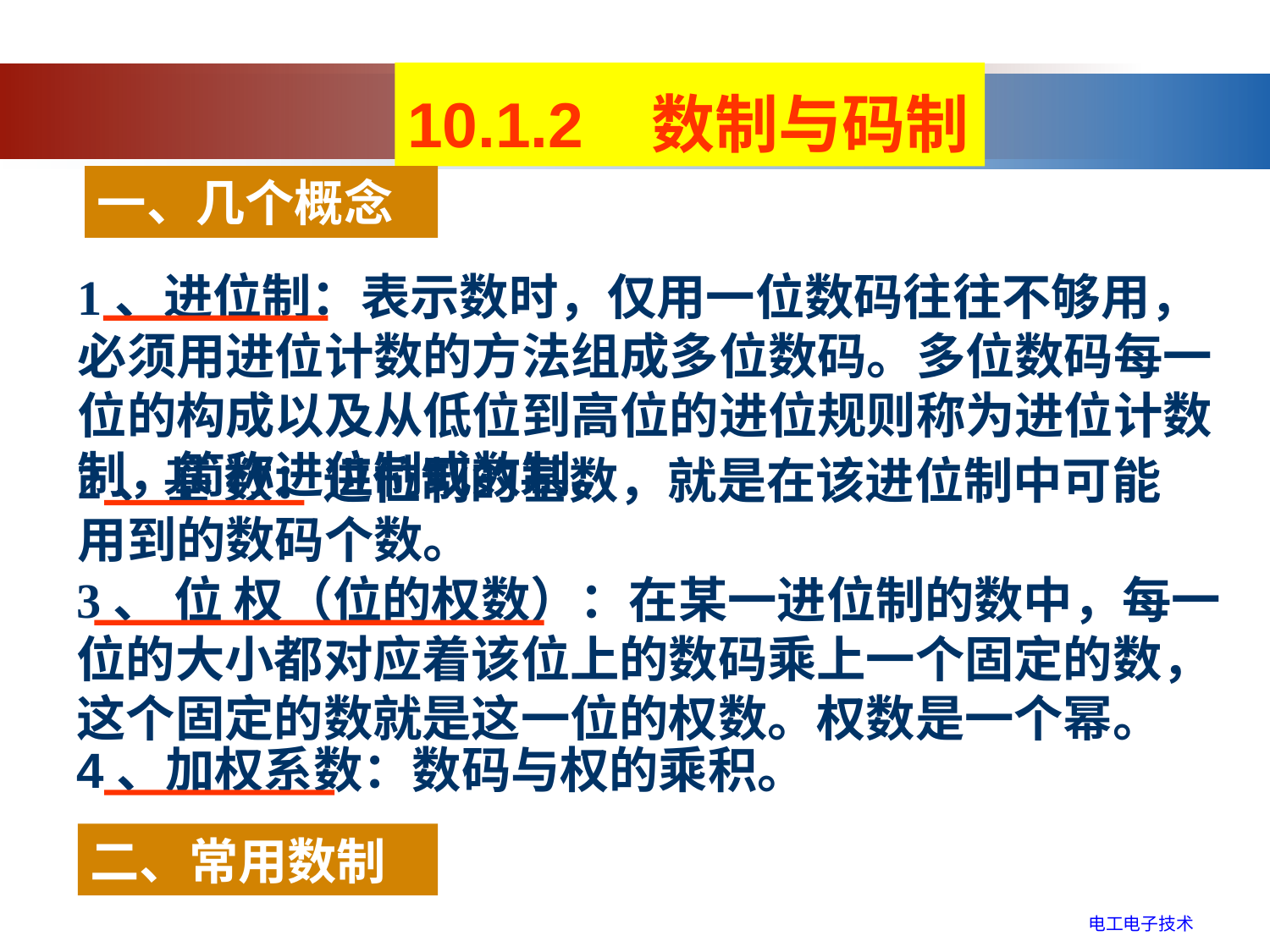

10.1.2   数制与码制
一、几个概念
1、进位制：表示数时，仅用一位数码往往不够用，必须用进位计数的方法组成多位数码。多位数码每一位的构成以及从低位到高位的进位规则称为进位计数制，简称进位制或数制。

2、基 数：进位制的基数，就是在该进位制中可能用到的数码个数。

3、 位 权（位的权数）：在某一进位制的数中，每一位的大小都对应着该位上的数码乘上一个固定的数，这个固定的数就是这一位的权数。权数是一个幂。

4、加权系数：数码与权的乘积。

二、常用数制
电工电子技术